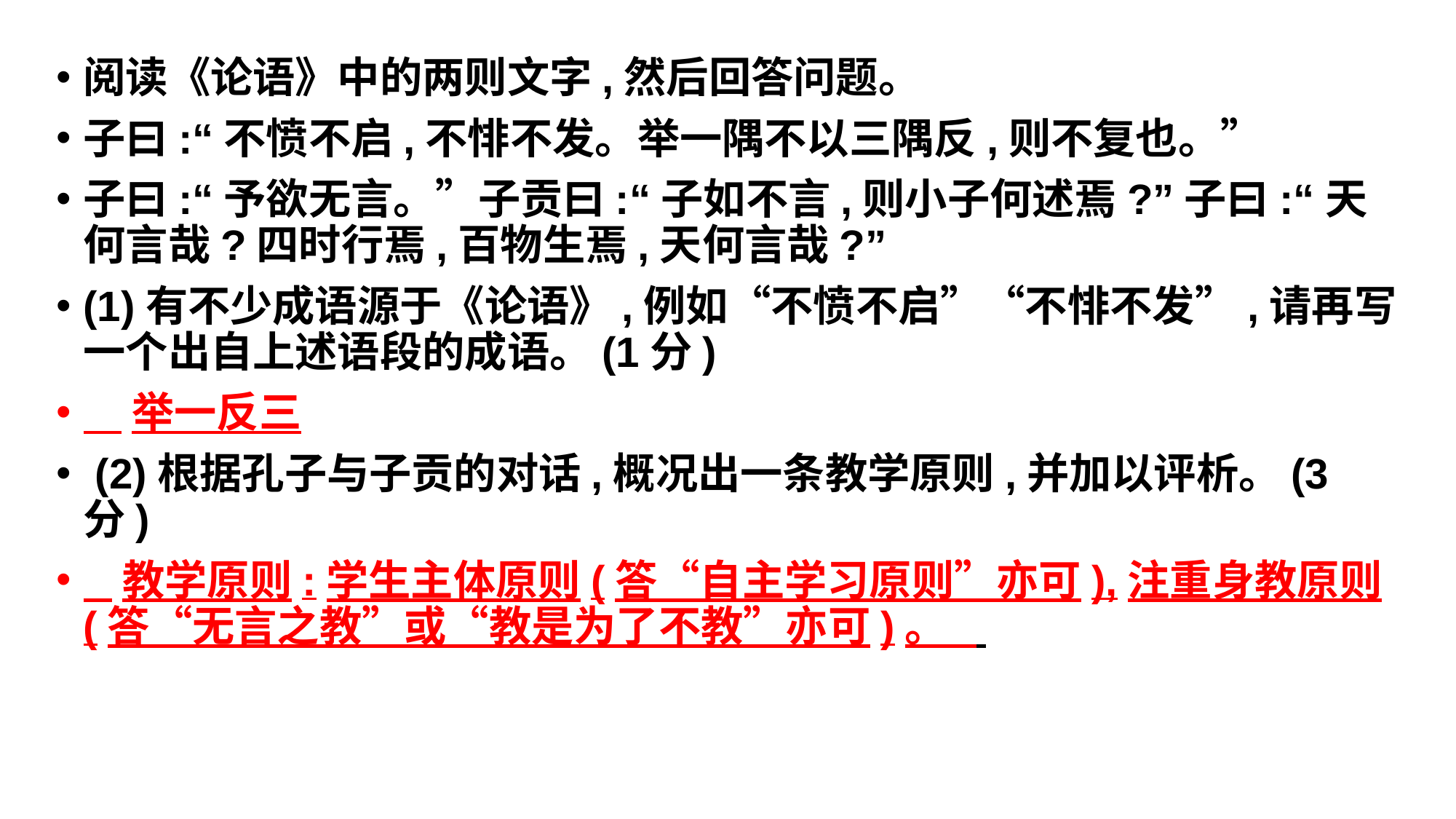

#
阅读《论语》中的两则文字,然后回答问题。
子曰:“不愤不启,不悱不发。举一隅不以三隅反,则不复也。”
子曰:“予欲无言。”子贡曰:“子如不言,则小子何述焉?”子曰:“天何言哉?四时行焉,百物生焉,天何言哉?”
(1)有不少成语源于《论语》,例如“不愤不启”“不悱不发”,请再写一个出自上述语段的成语。(1分)
    举一反三
 (2)根据孔子与子贡的对话,概况出一条教学原则,并加以评析。(3分)
   教学原则:学生主体原则(答“自主学习原则”亦可),注重身教原则(答“无言之教”或“教是为了不教”亦可)。